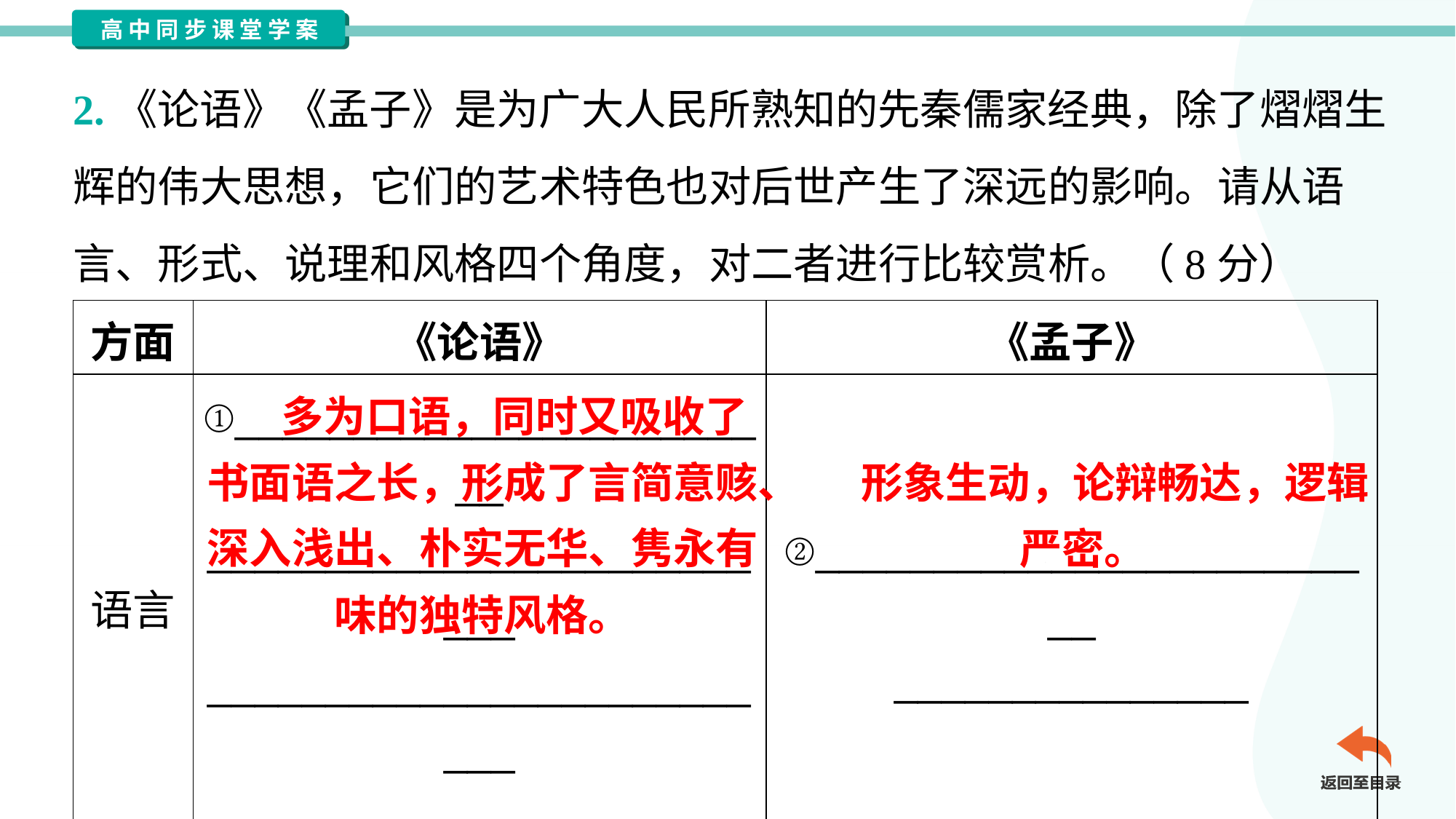

2.《论语》《孟子》是为广大人民所熟知的先秦儒家经典，除了熠熠生
辉的伟大思想，它们的艺术特色也对后世产生了深远的影响。请从语
言、形式、说理和风格四个角度，对二者进行比较赏析。（8分）
| 方面 | 《论语》 | 《孟子》 |
| --- | --- | --- |
| 语言 | ①\_\_\_\_\_\_\_\_\_\_\_\_\_\_\_\_\_\_\_\_\_\_\_\_ \_\_\_\_\_\_\_\_\_\_\_\_\_\_\_\_\_\_\_\_\_\_\_\_\_\_ \_\_\_\_\_\_\_\_\_\_\_\_\_\_\_\_\_\_\_\_\_\_\_\_\_\_ \_\_\_\_\_\_\_\_\_\_\_\_\_\_\_\_\_\_ | ②\_\_\_\_\_\_\_\_\_\_\_\_\_\_\_\_\_\_\_\_\_\_\_\_\_ \_\_\_\_\_\_\_\_\_\_\_\_\_\_\_ |
多为口语，同时又吸收了书面语之长，形成了言简意赅、深入浅出、朴实无华、隽永有味的独特风格。
形象生动，论辩畅达，逻辑严密。